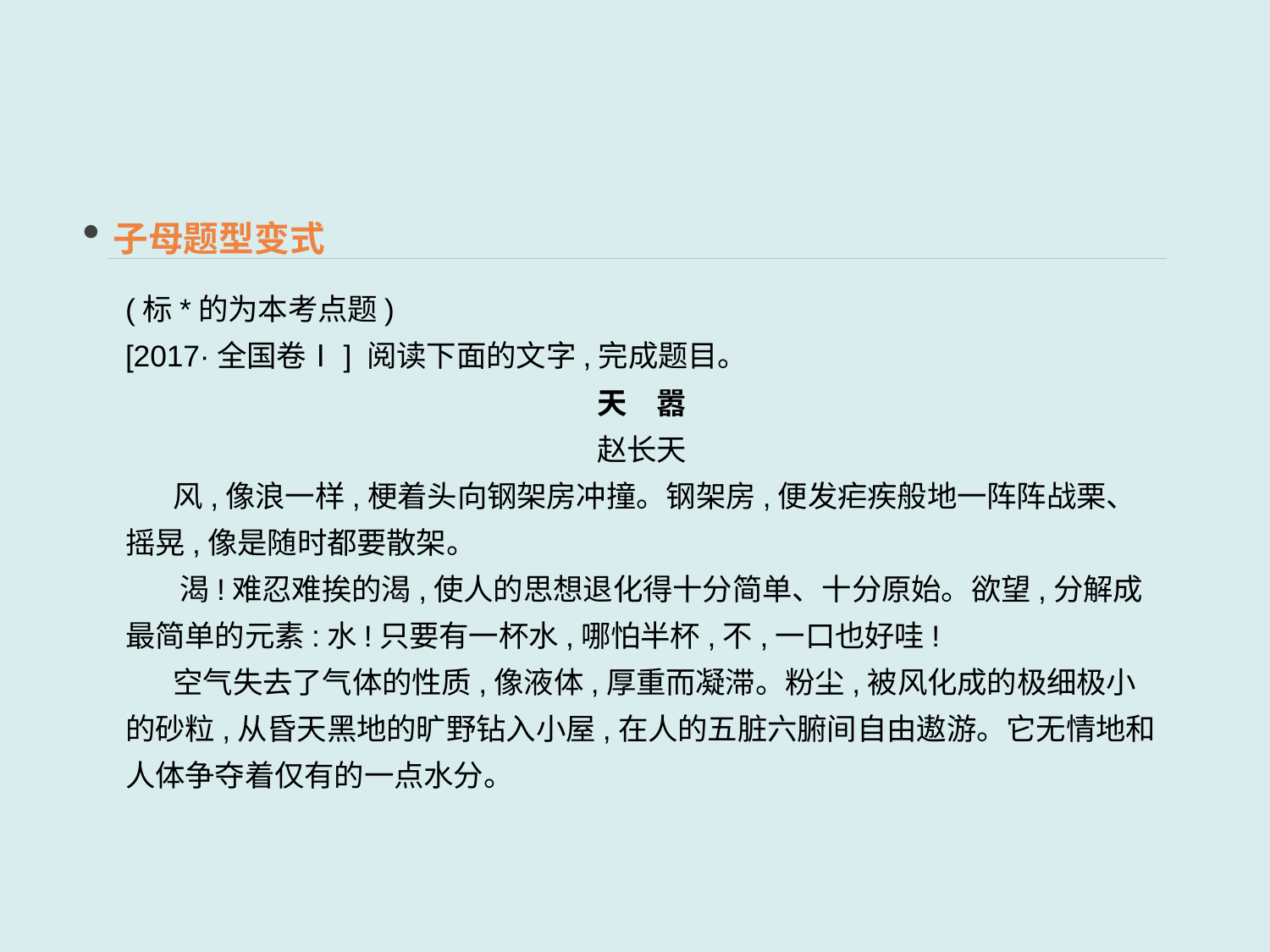

子母题型变式

(标*的为本考点题)
[2017·全国卷Ⅰ] 阅读下面的文字,完成题目。
天　嚣
赵长天
      风,像浪一样,梗着头向钢架房冲撞。钢架房,便发疟疾般地一阵阵战栗、摇晃,像是随时都要散架。
       渴!难忍难挨的渴,使人的思想退化得十分简单、十分原始。欲望,分解成最简单的元素:水!只要有一杯水,哪怕半杯,不,一口也好哇!
      空气失去了气体的性质,像液体,厚重而凝滞。粉尘,被风化成的极细极小的砂粒,从昏天黑地的旷野钻入小屋,在人的五脏六腑间自由遨游。它无情地和人体争夺着仅有的一点水分。